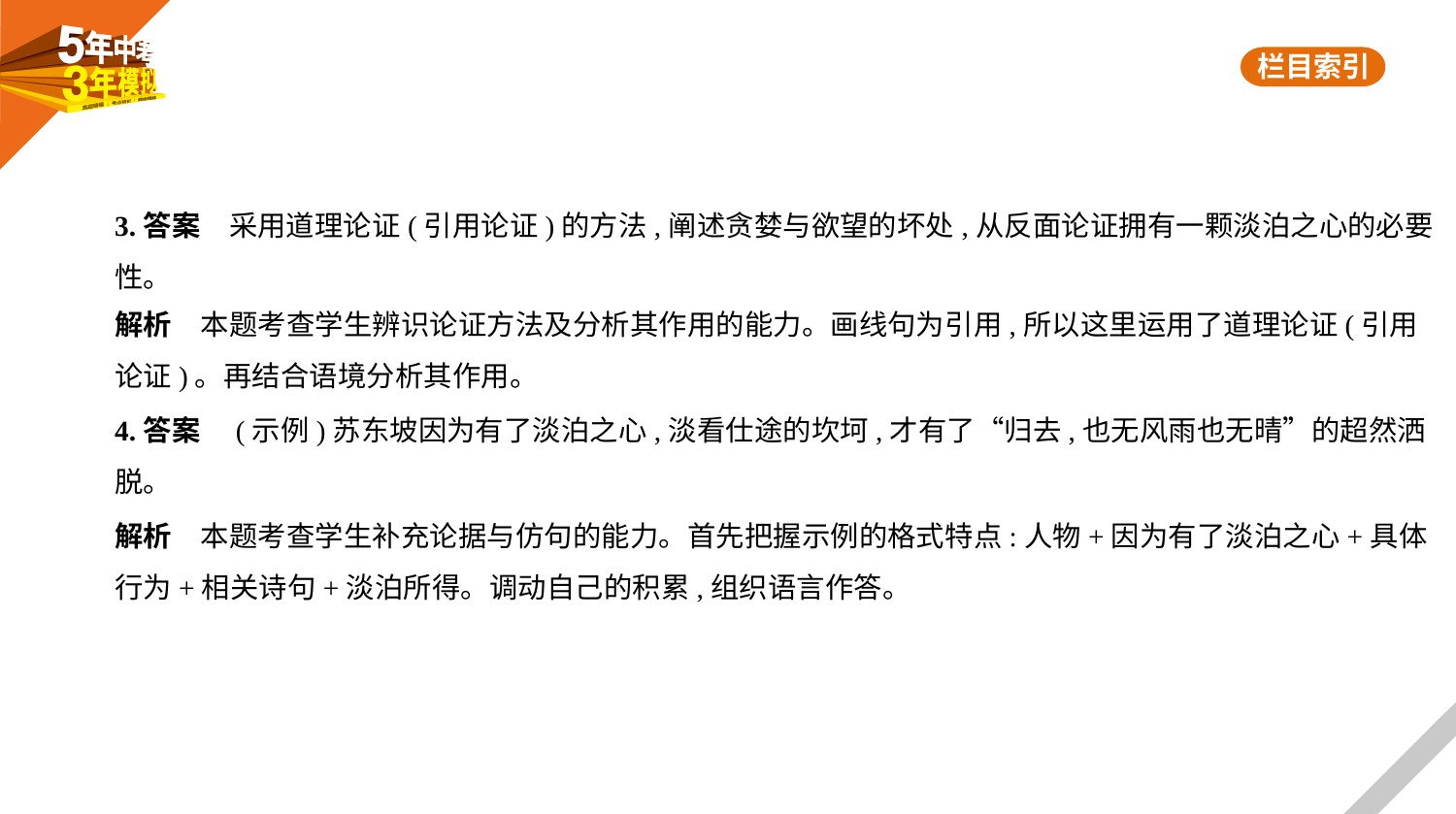

3.答案　采用道理论证(引用论证)的方法,阐述贪婪与欲望的坏处,从反面论证拥有一颗淡泊之心的必要
性。
解析　本题考查学生辨识论证方法及分析其作用的能力。画线句为引用,所以这里运用了道理论证(引用
论证)。再结合语境分析其作用。
4.答案　(示例)苏东坡因为有了淡泊之心,淡看仕途的坎坷,才有了“归去,也无风雨也无晴”的超然洒
脱。
解析　本题考查学生补充论据与仿句的能力。首先把握示例的格式特点:人物+因为有了淡泊之心+具体
行为+相关诗句+淡泊所得。调动自己的积累,组织语言作答。